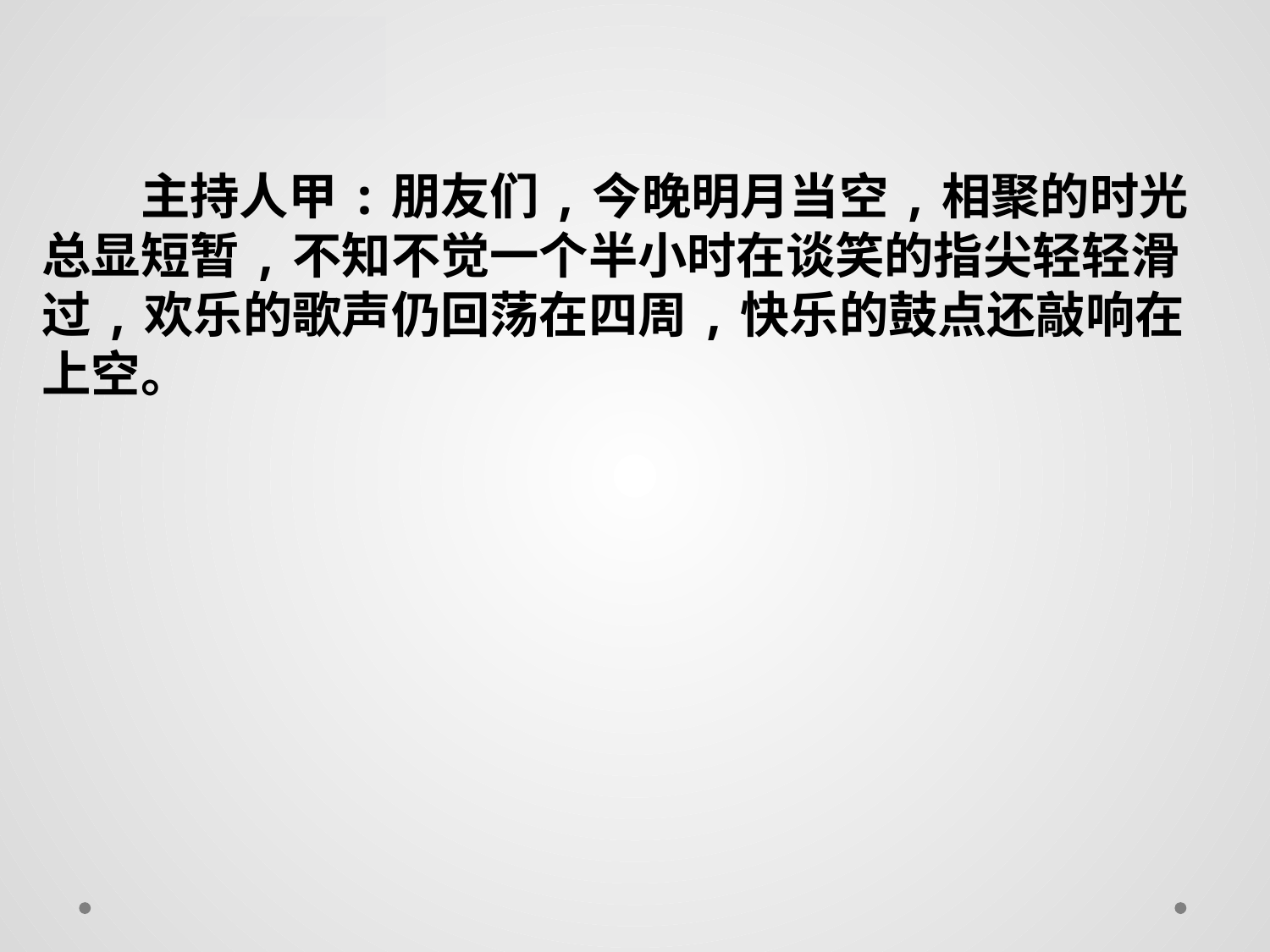

主持人甲:朋友们,今晚明月当空,相聚的时光总显短暂,不知不觉一个半小时在谈笑的指尖轻轻滑过,欢乐的歌声仍回荡在四周,快乐的鼓点还敲响在上空。